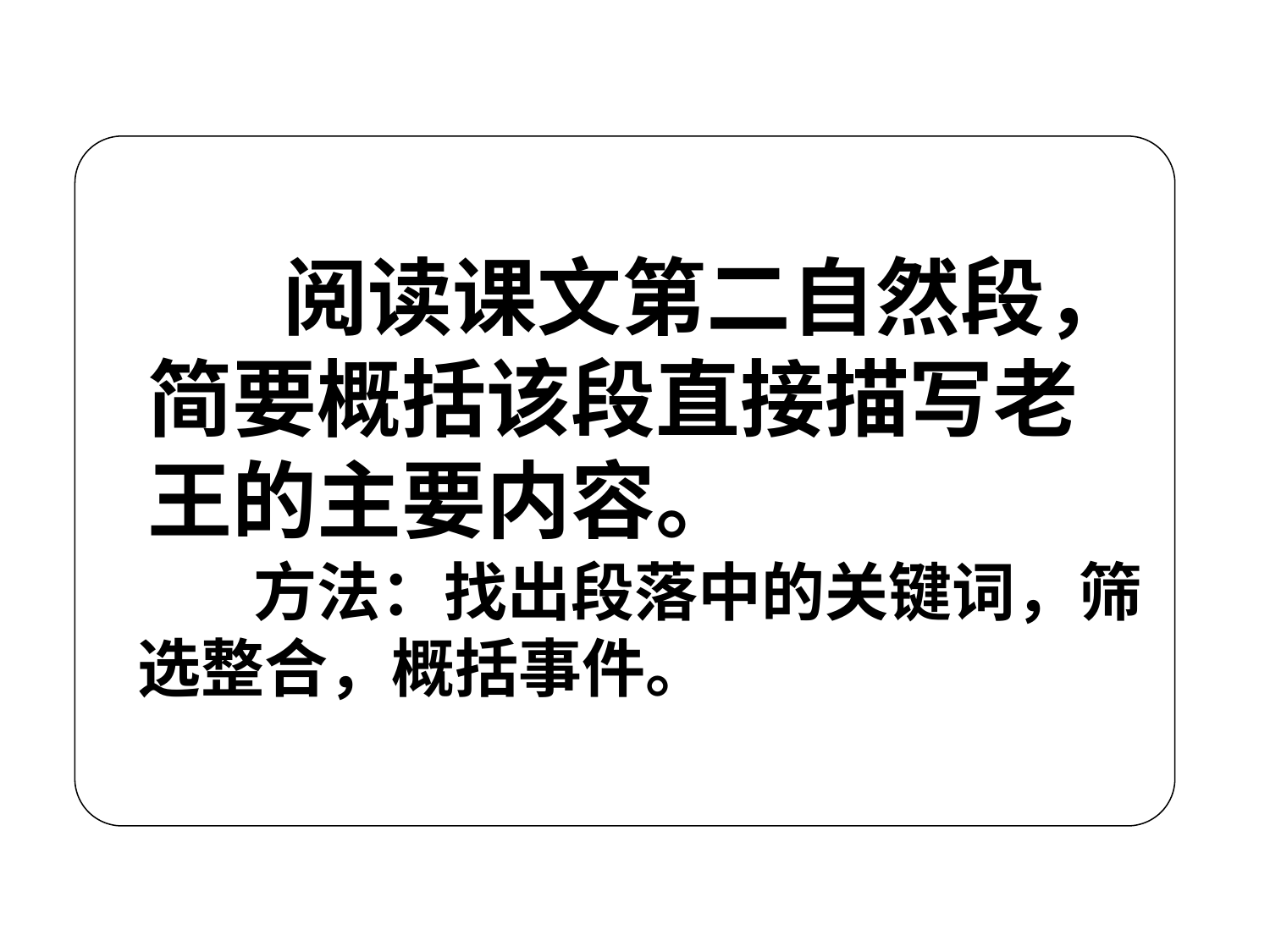

阅读课文第二自然段，简要概括该段直接描写老王的主要内容。
       方法：找出段落中的关键词，筛选整合，概括事件。